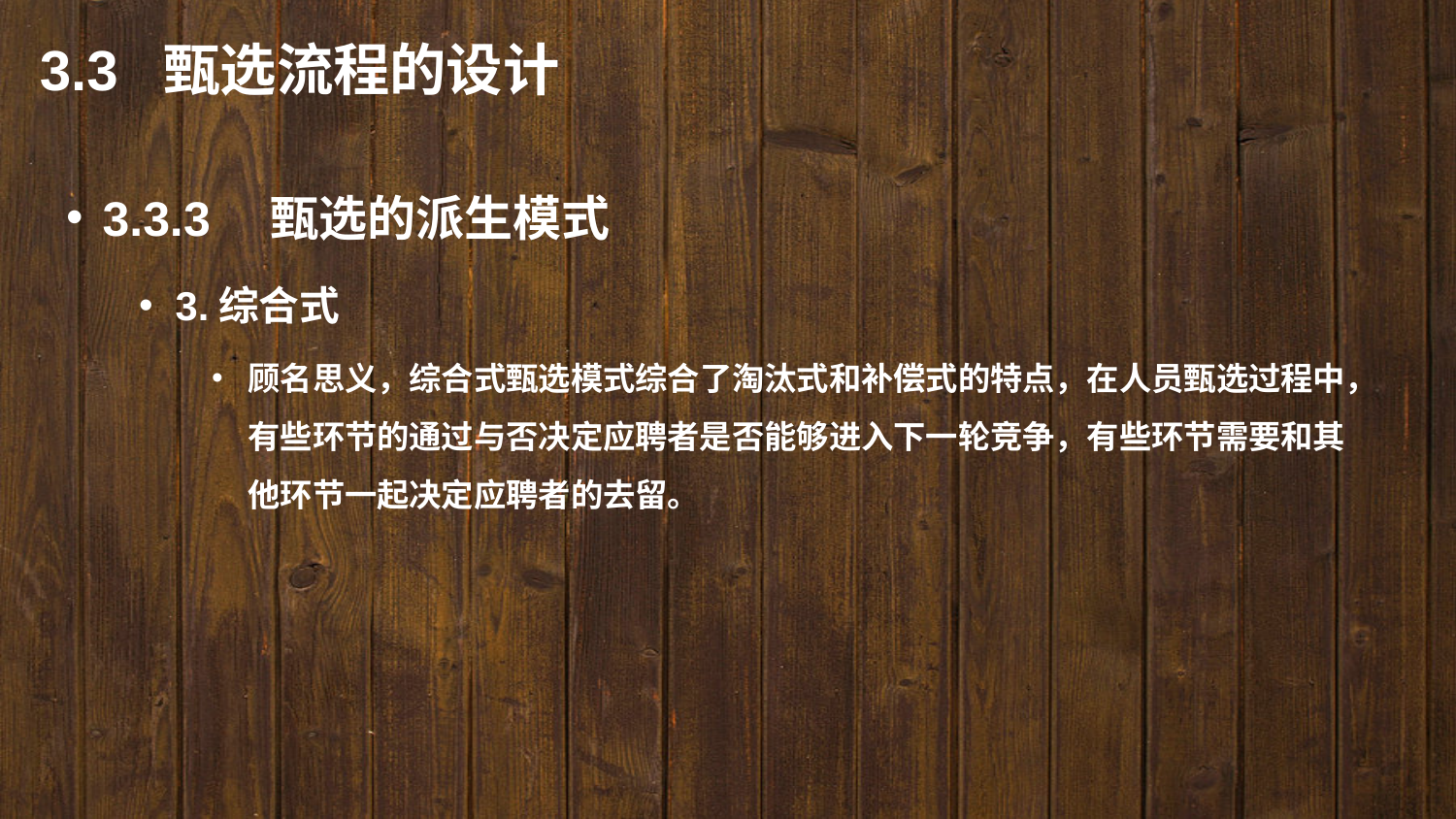

3.3  甄选流程的设计
3.3.3　甄选的派生模式
3.综合式
顾名思义，综合式甄选模式综合了淘汰式和补偿式的特点，在人员甄选过程中，有些环节的通过与否决定应聘者是否能够进入下一轮竞争，有些环节需要和其他环节一起决定应聘者的去留。